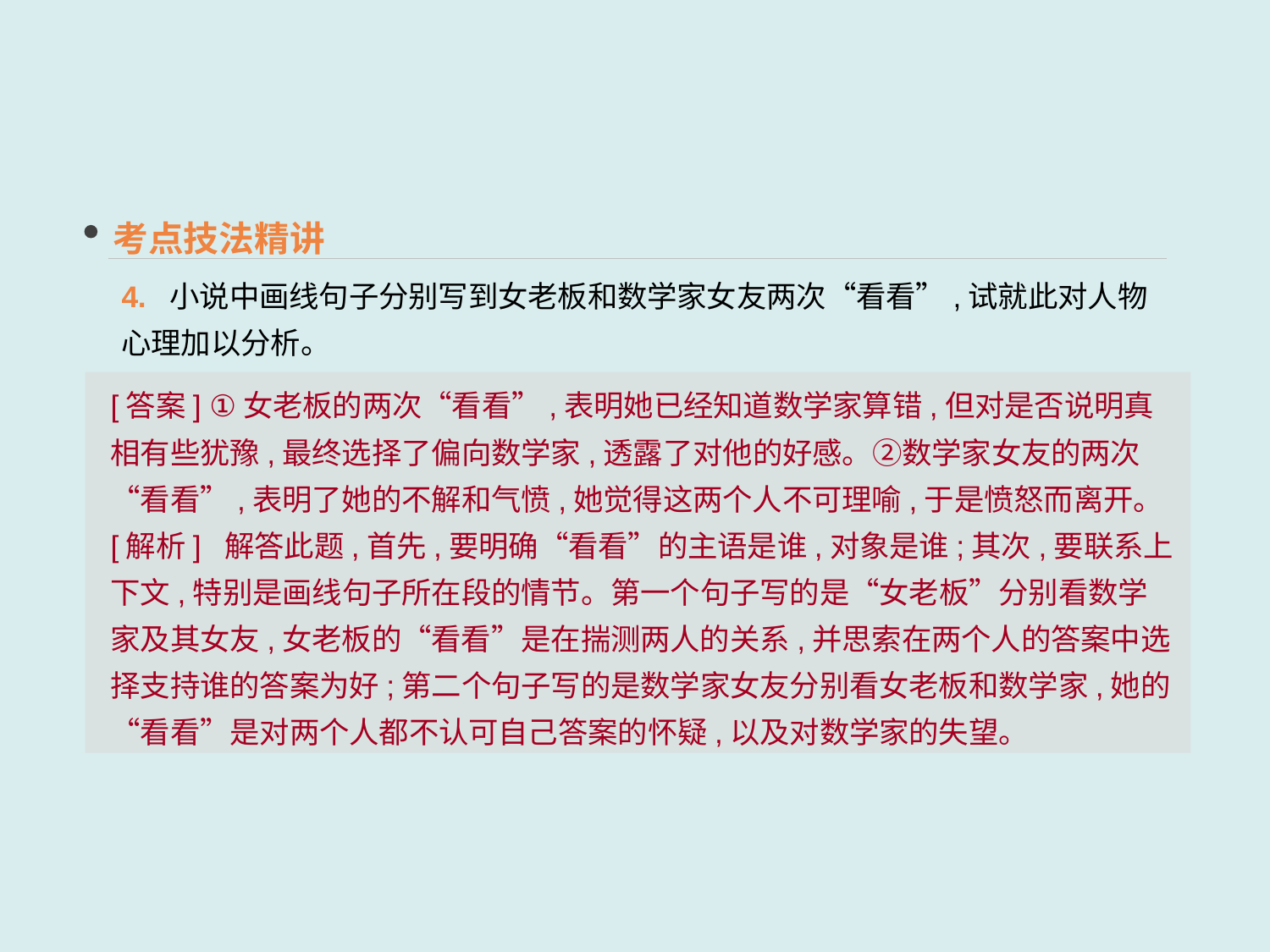

考点技法精讲

4.  小说中画线句子分别写到女老板和数学家女友两次“看看”,试就此对人物心理加以分析。
[答案] ①女老板的两次“看看”,表明她已经知道数学家算错,但对是否说明真相有些犹豫,最终选择了偏向数学家,透露了对他的好感。②数学家女友的两次“看看”,表明了她的不解和气愤,她觉得这两个人不可理喻,于是愤怒而离开。
[解析]  解答此题,首先,要明确“看看”的主语是谁,对象是谁;其次,要联系上下文,特别是画线句子所在段的情节。第一个句子写的是“女老板”分别看数学家及其女友,女老板的“看看”是在揣测两人的关系,并思索在两个人的答案中选择支持谁的答案为好;第二个句子写的是数学家女友分别看女老板和数学家,她的“看看”是对两个人都不认可自己答案的怀疑,以及对数学家的失望。